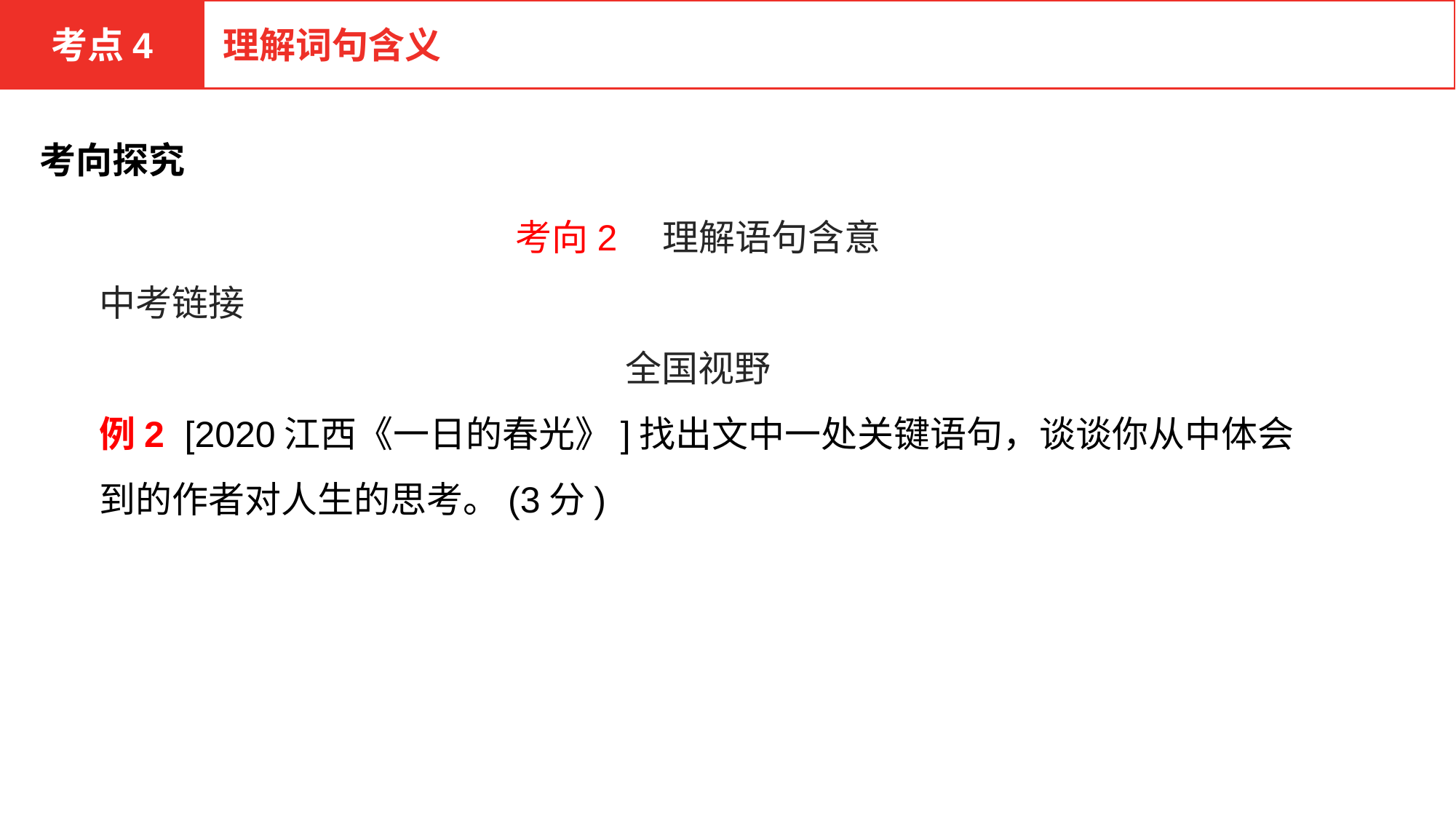

考点4
理解词句含义
考向探究
考向2　理解语句含意
中考链接
全国视野
例2  [2020江西《一日的春光》]找出文中一处关键语句，谈谈你从中体会到的作者对人生的思考。(3分)